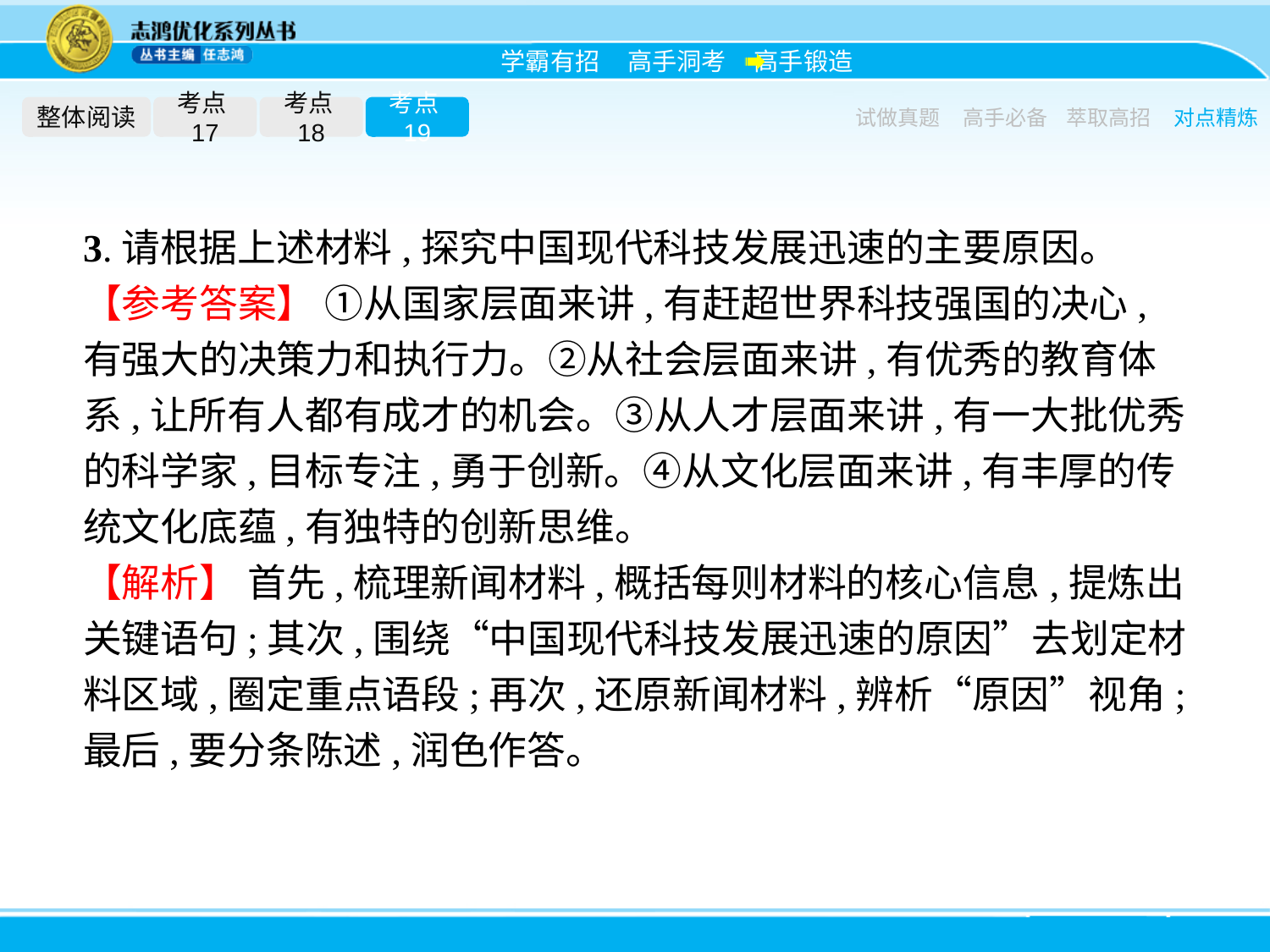

整体阅读
考点17
考点18
考点19
试做真题
高手必备
萃取高招
对点精炼
3.请根据上述材料,探究中国现代科技发展迅速的主要原因。
【参考答案】 ①从国家层面来讲,有赶超世界科技强国的决心,有强大的决策力和执行力。②从社会层面来讲,有优秀的教育体系,让所有人都有成才的机会。③从人才层面来讲,有一大批优秀的科学家,目标专注,勇于创新。④从文化层面来讲,有丰厚的传统文化底蕴,有独特的创新思维。
【解析】 首先,梳理新闻材料,概括每则材料的核心信息,提炼出关键语句;其次,围绕“中国现代科技发展迅速的原因”去划定材料区域,圈定重点语段;再次,还原新闻材料,辨析“原因”视角;最后,要分条陈述,润色作答。